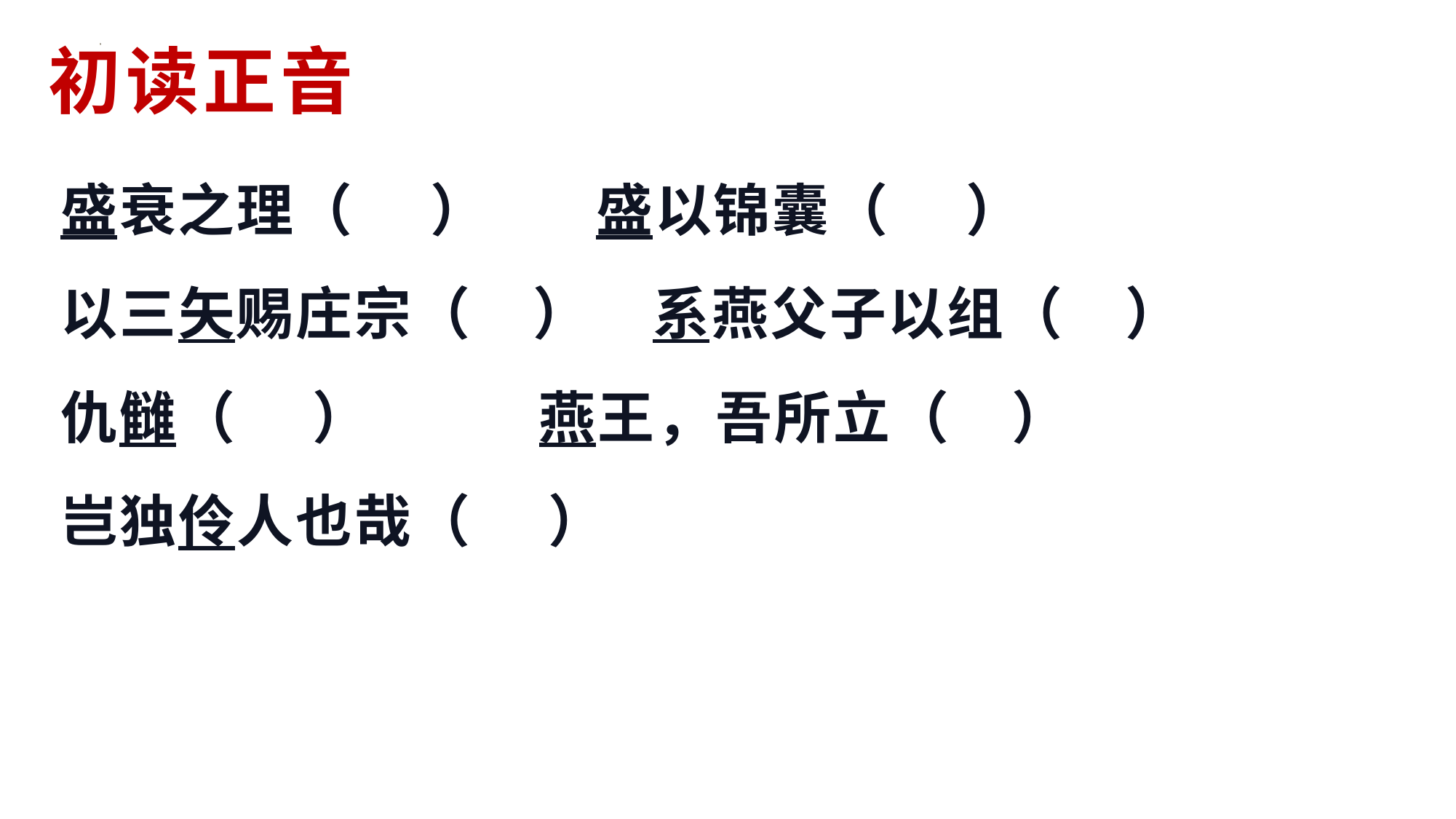

# 初读正音
盛衰之理（     ）       盛以锦囊（     ）
以三矢赐庄宗（    ）    系燕父子以组（    ）
仇雠（     ）           燕王，吾所立（    ）
岂独伶人也哉（     ）